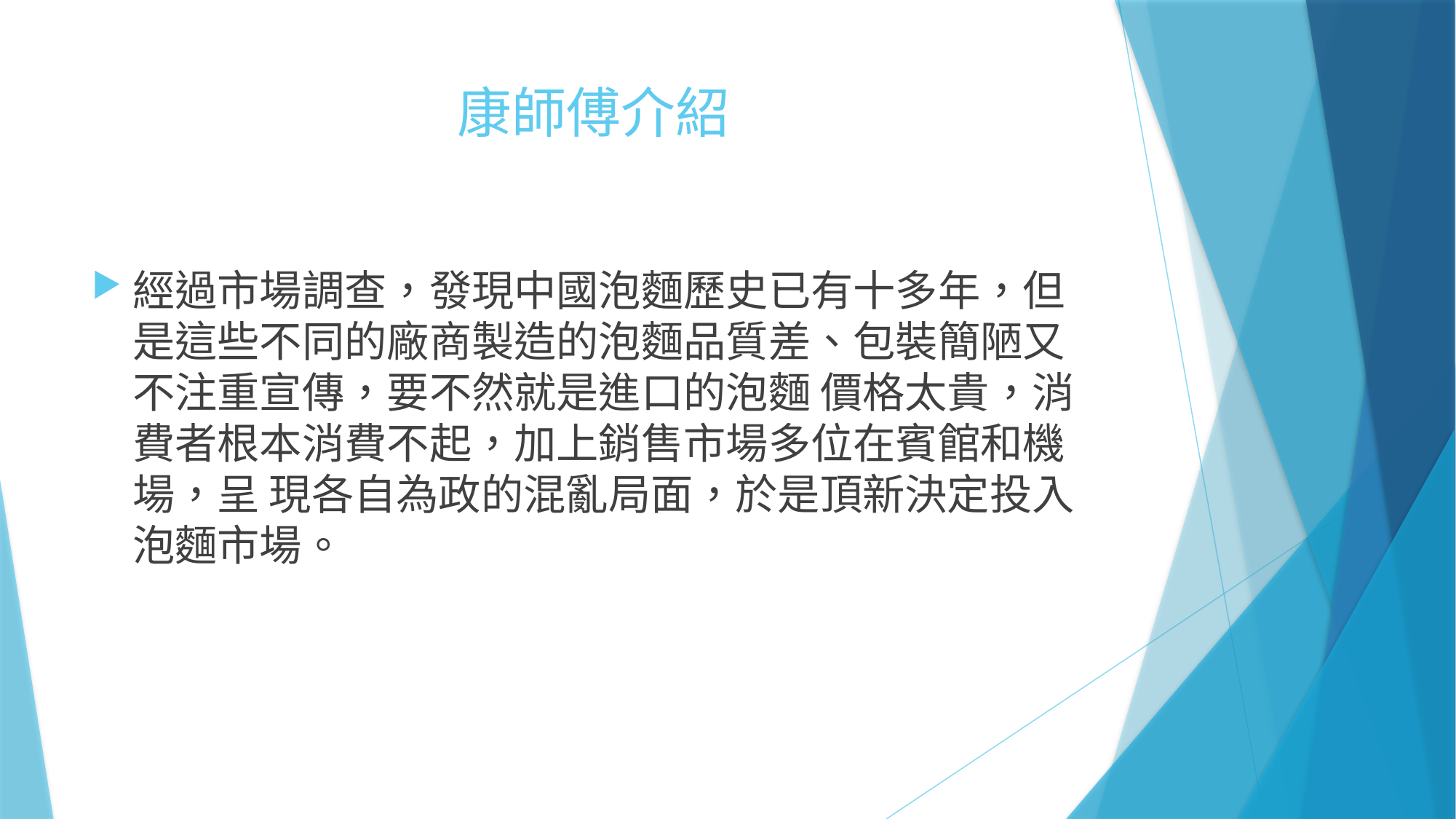

# 康師傅介紹
經過市場調查，發現中國泡麵歷史已有十多年，但是這些不同的廠商製造的泡麵品質差、包裝簡陋又不注重宣傳，要不然就是進口的泡麵 價格太貴，消費者根本消費不起，加上銷售市場多位在賓館和機場，呈 現各自為政的混亂局面，於是頂新決定投入泡麵市場。